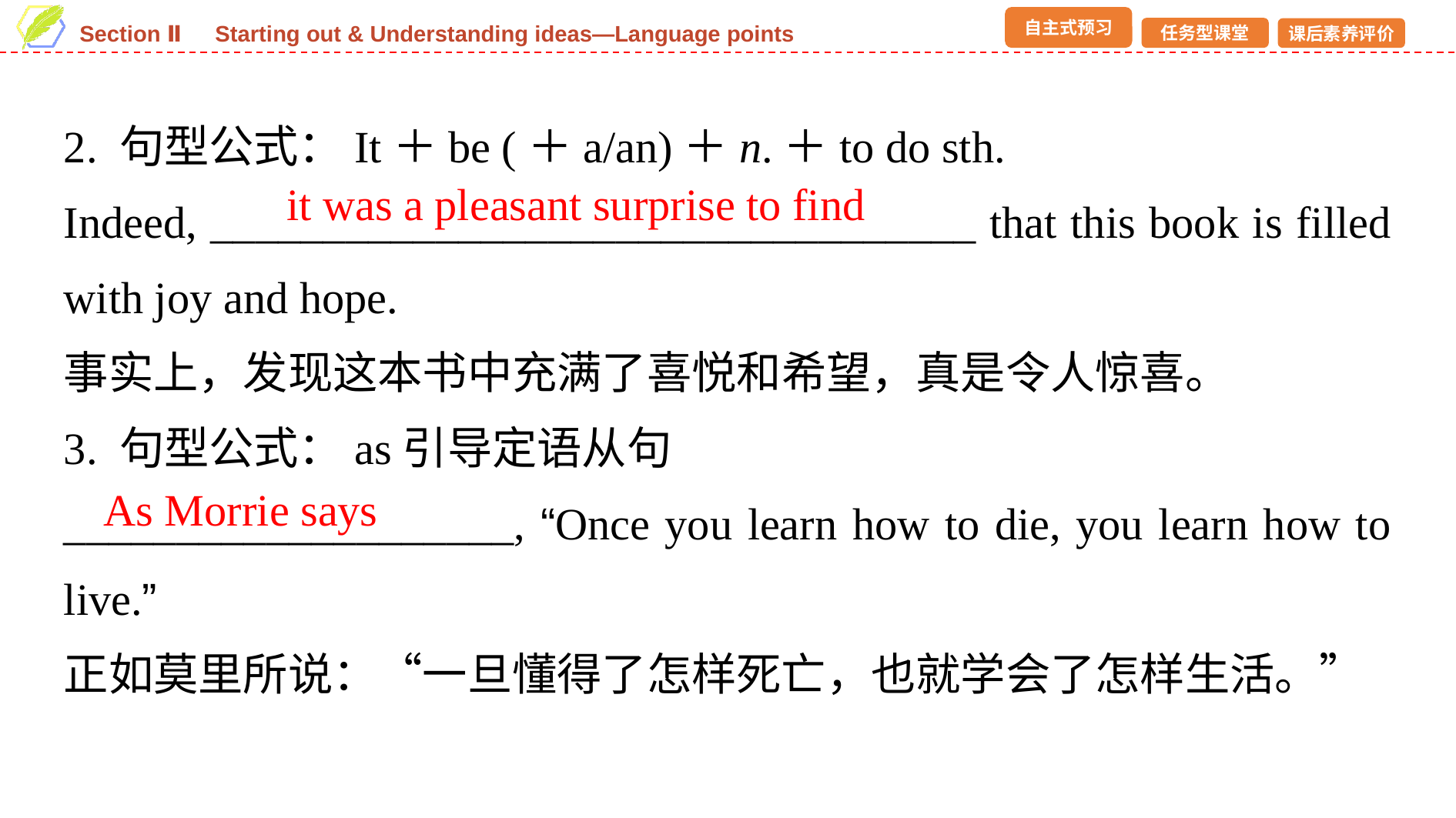

2. 句型公式：It＋be (＋a/an)＋n.＋to do sth.
Indeed, __________________________________ that this book is filled with joy and hope.
事实上，发现这本书中充满了喜悦和希望，真是令人惊喜。
3. 句型公式：as引导定语从句
____________________, “Once you learn how to die, you learn how to live.”
正如莫里所说：“一旦懂得了怎样死亡，也就学会了怎样生活。”
it was a pleasant surprise to find
As Morrie says